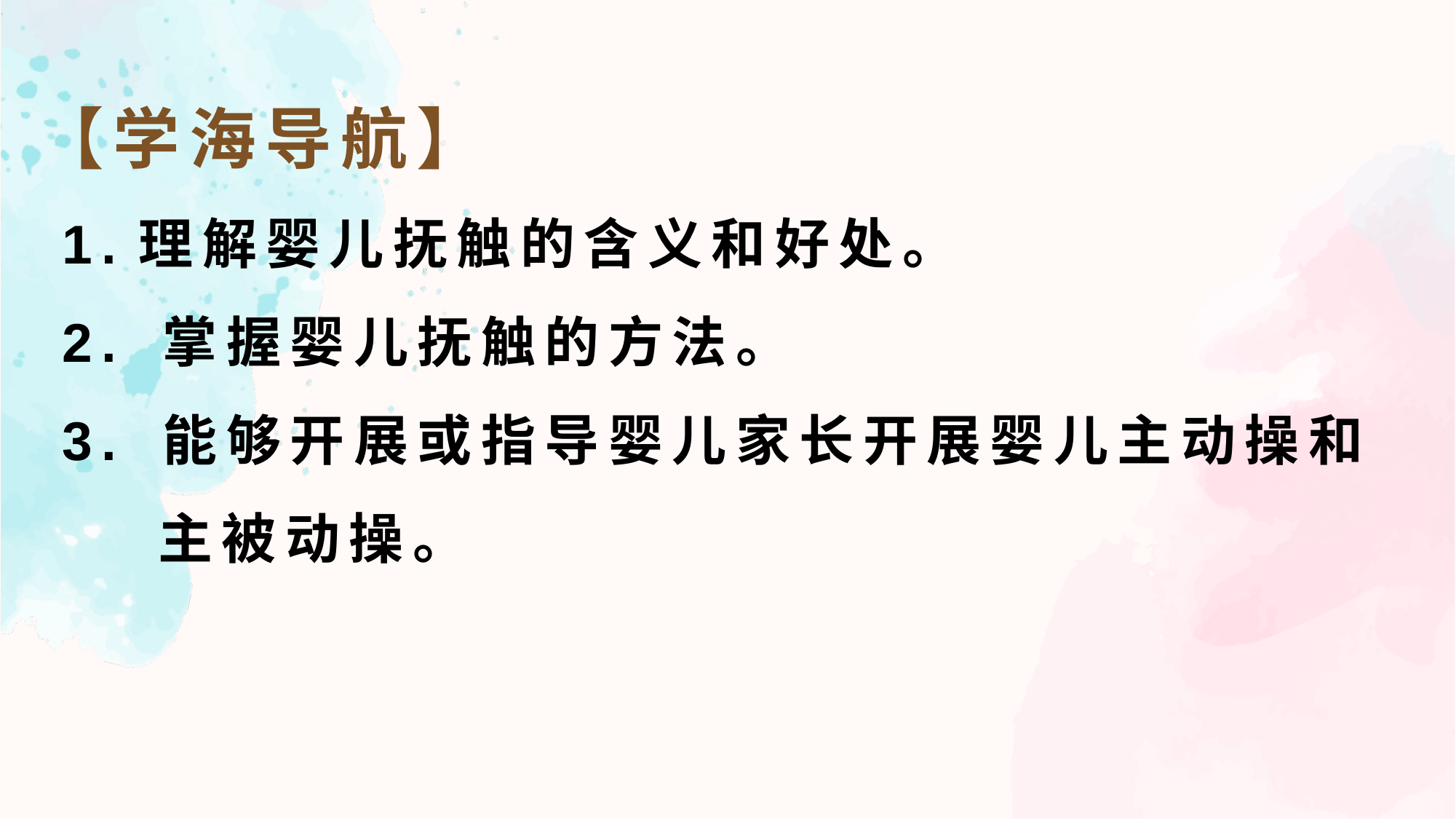

【学海导航】
 1.理解婴儿抚触的含义和好处。
 2. 掌握婴儿抚触的方法。
 3. 能够开展或指导婴儿家长开展婴儿主动操和
     主被动操。